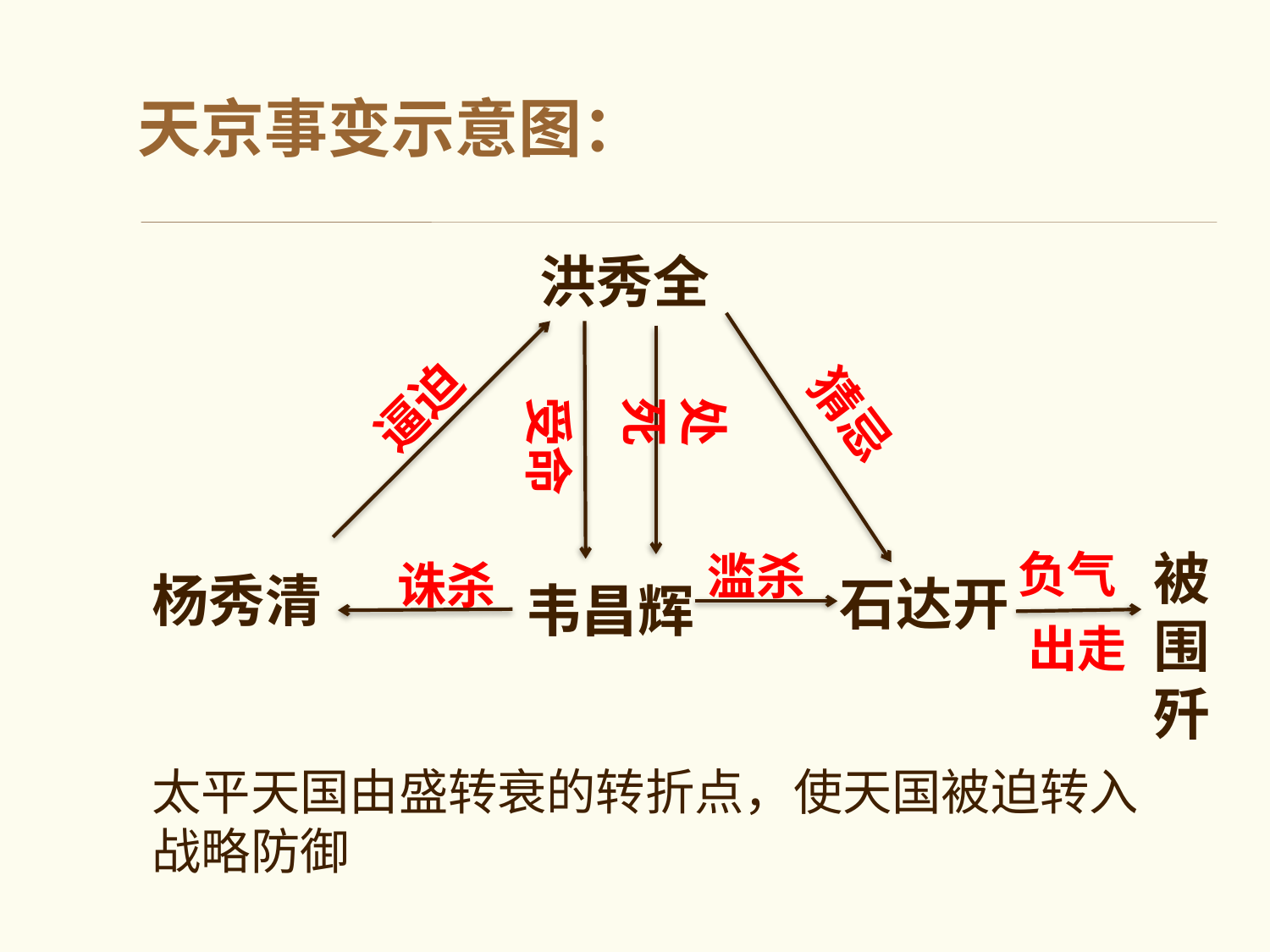

# 天京事变示意图：

洪秀全
逼迫
猜忌
受命
处死
负气
被围歼
滥杀
诛杀
杨秀清
石达开
韦昌辉
出走
太平天国由盛转衰的转折点，使天国被迫转入战略防御